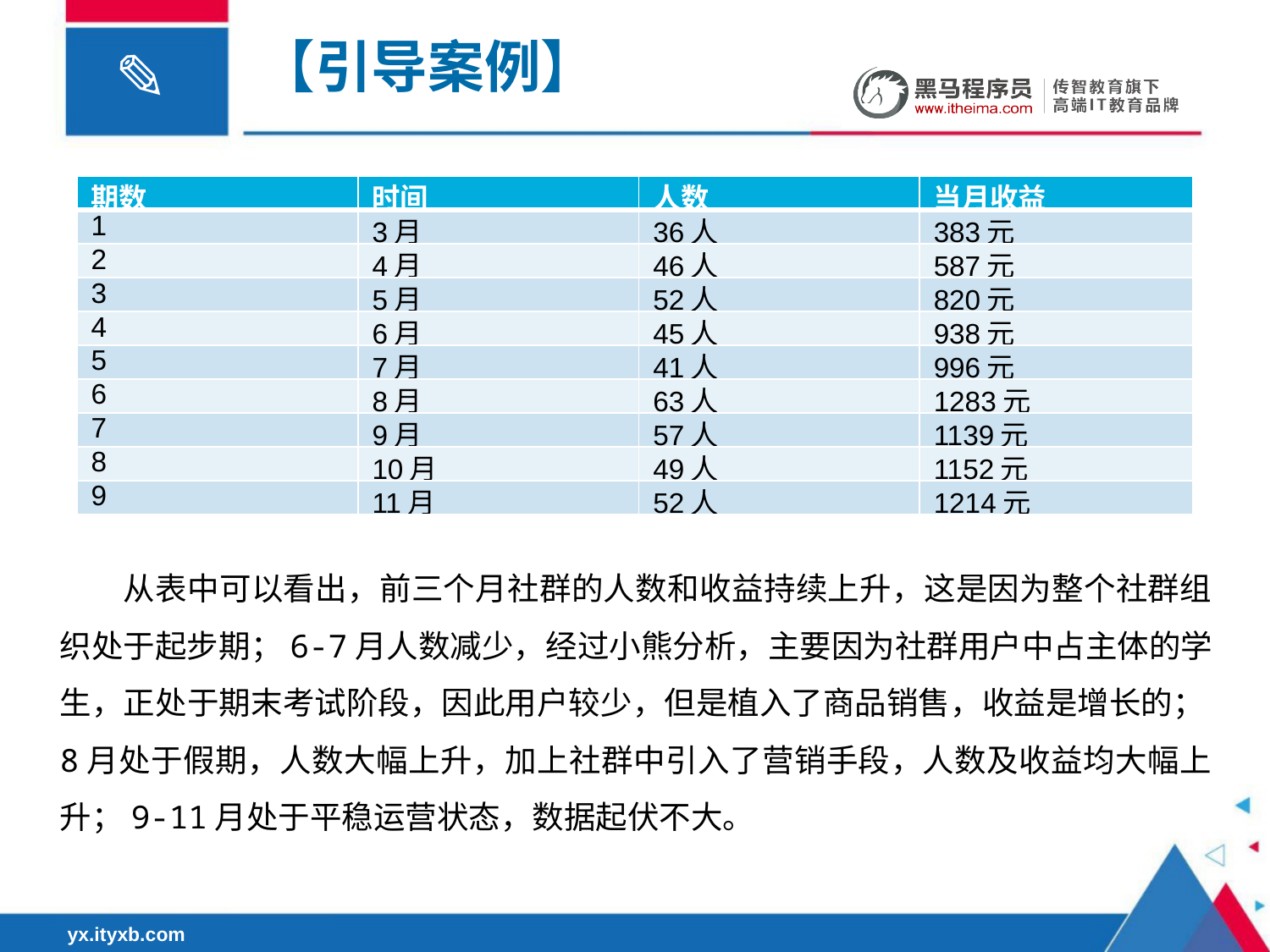

# 【引导案例】
| 期数 | 时间 | 人数 | 当月收益 |
| --- | --- | --- | --- |
| 1 | 3月 | 36人 | 383元 |
| 2 | 4月 | 46人 | 587元 |
| 3 | 5月 | 52人 | 820元 |
| 4 | 6月 | 45人 | 938元 |
| 5 | 7月 | 41人 | 996元 |
| 6 | 8月 | 63人 | 1283元 |
| 7 | 9月 | 57人 | 1139元 |
| 8 | 10月 | 49人 | 1152元 |
| 9 | 11月 | 52人 | 1214元 |
从表中可以看出，前三个月社群的人数和收益持续上升，这是因为整个社群组织处于起步期；6-7月人数减少，经过小熊分析，主要因为社群用户中占主体的学生，正处于期末考试阶段，因此用户较少，但是植入了商品销售，收益是增长的；8月处于假期，人数大幅上升，加上社群中引入了营销手段，人数及收益均大幅上升；9-11月处于平稳运营状态，数据起伏不大。